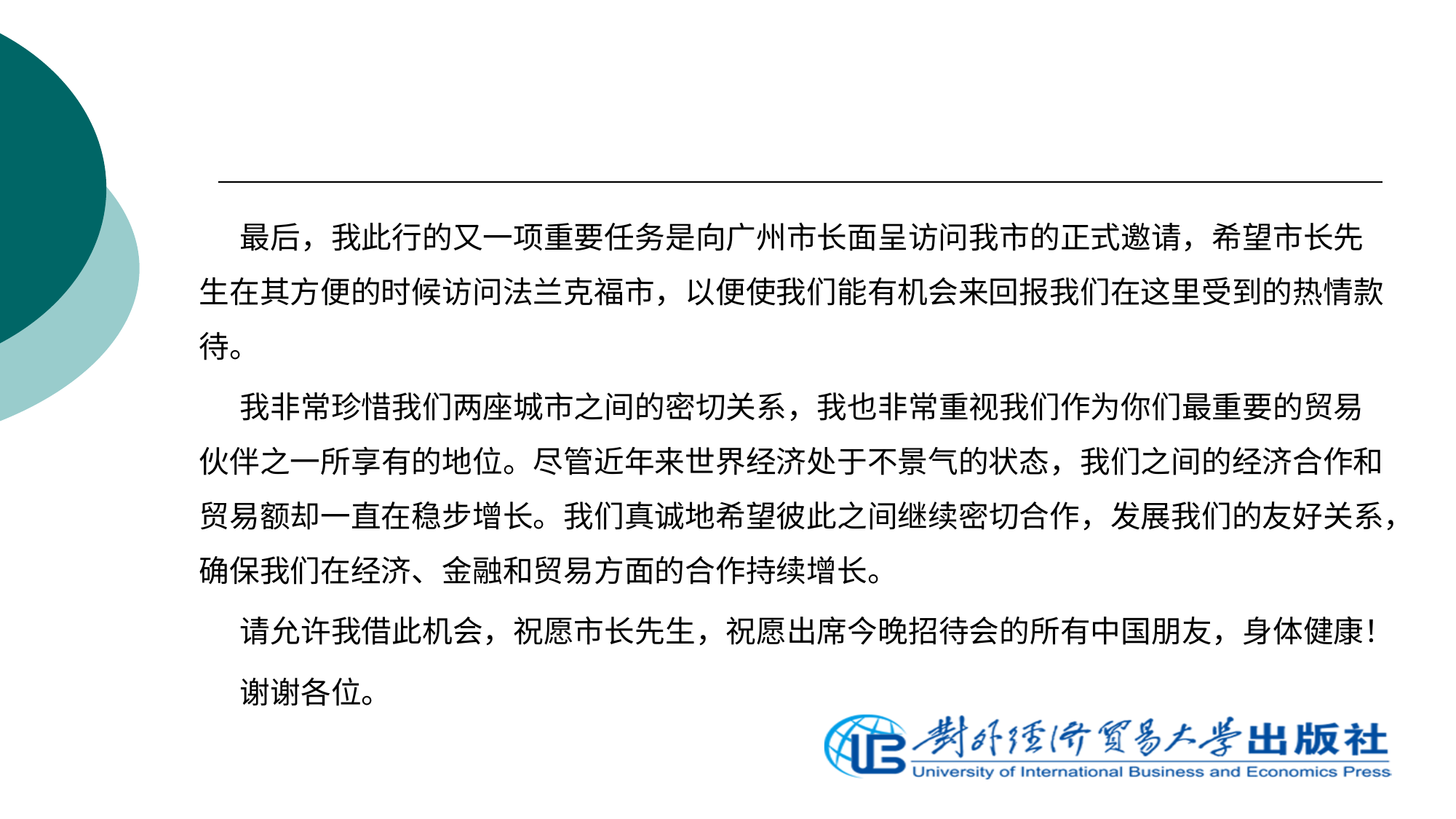

#
	     最后，我此行的又一项重要任务是向广州市长面呈访问我市的正式邀请，希望市长先生在其方便的时候访问法兰克福市，以便使我们能有机会来回报我们在这里受到的热情款待。
	     我非常珍惜我们两座城市之间的密切关系，我也非常重视我们作为你们最重要的贸易伙伴之一所享有的地位。尽管近年来世界经济处于不景气的状态，我们之间的经济合作和贸易额却一直在稳步增长。我们真诚地希望彼此之间继续密切合作，发展我们的友好关系，确保我们在经济、金融和贸易方面的合作持续增长。
	     请允许我借此机会，祝愿市长先生，祝愿出席今晚招待会的所有中国朋友，身体健康！
	     谢谢各位。